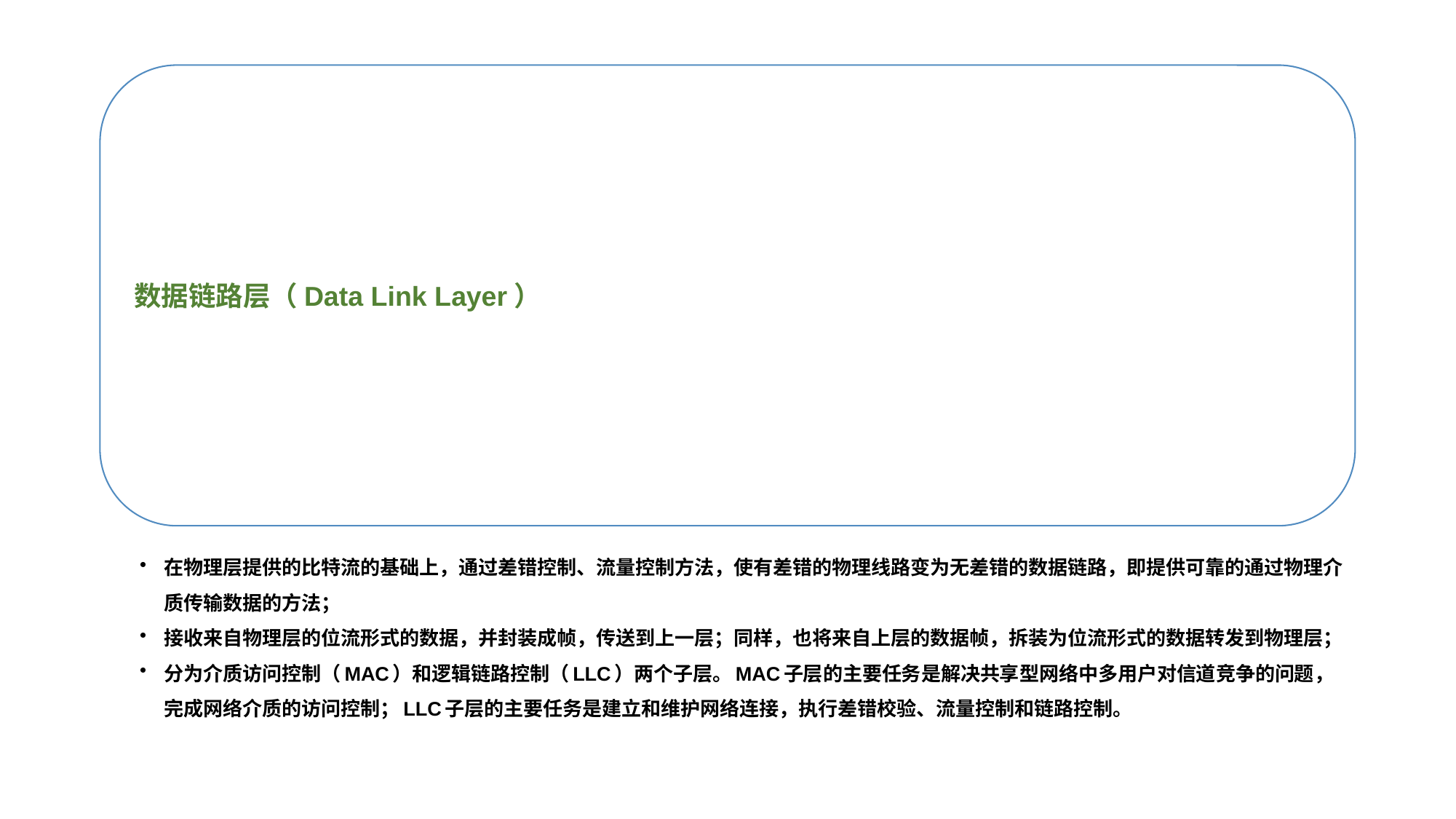

数据链路层（Data Link Layer）
在物理层提供的比特流的基础上，通过差错控制、流量控制方法，使有差错的物理线路变为无差错的数据链路，即提供可靠的通过物理介质传输数据的方法；
接收来自物理层的位流形式的数据，并封装成帧，传送到上一层；同样，也将来自上层的数据帧，拆装为位流形式的数据转发到物理层；
分为介质访问控制（MAC）和逻辑链路控制（LLC）两个子层。MAC子层的主要任务是解决共享型网络中多用户对信道竞争的问题，完成网络介质的访问控制；LLC子层的主要任务是建立和维护网络连接，执行差错校验、流量控制和链路控制。